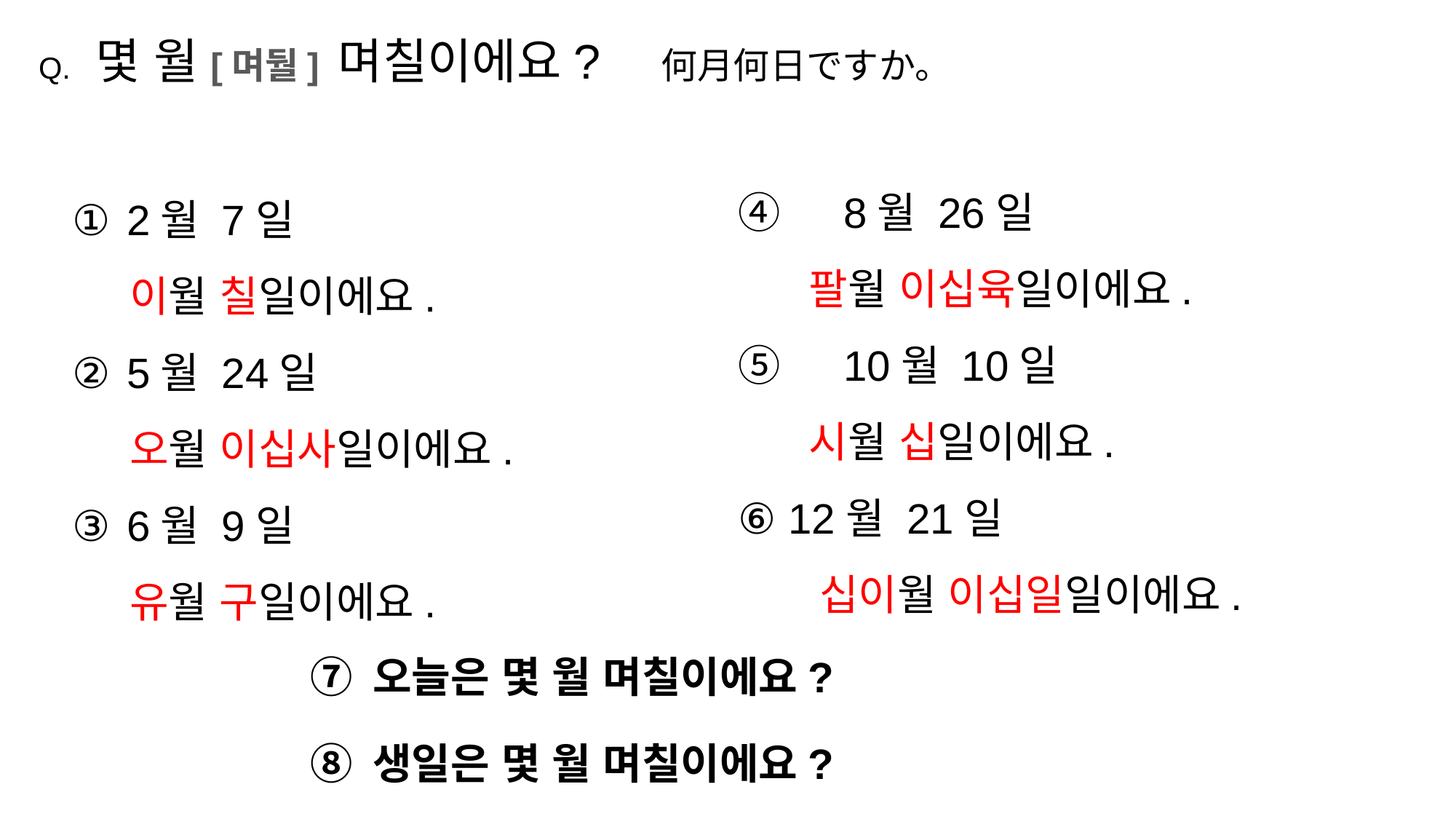

# Q. 몇 월[며둴] 며칠이에요?　何月何日ですか。

2월 7일
    이월 칠일이에요.
5월 24일
    오월 이십사일이에요.
6월 9일
    유월 구일이에요.
④　8월 26일
　   팔월 이십육일이에요.
⑤　10월 10일
　   시월 십일이에요.
⑥ 12월 21일
      십이월 이십일일이에요.
⑦ 오늘은 몇 월 며칠이에요?
⑧ 생일은 몇 월 며칠이에요?